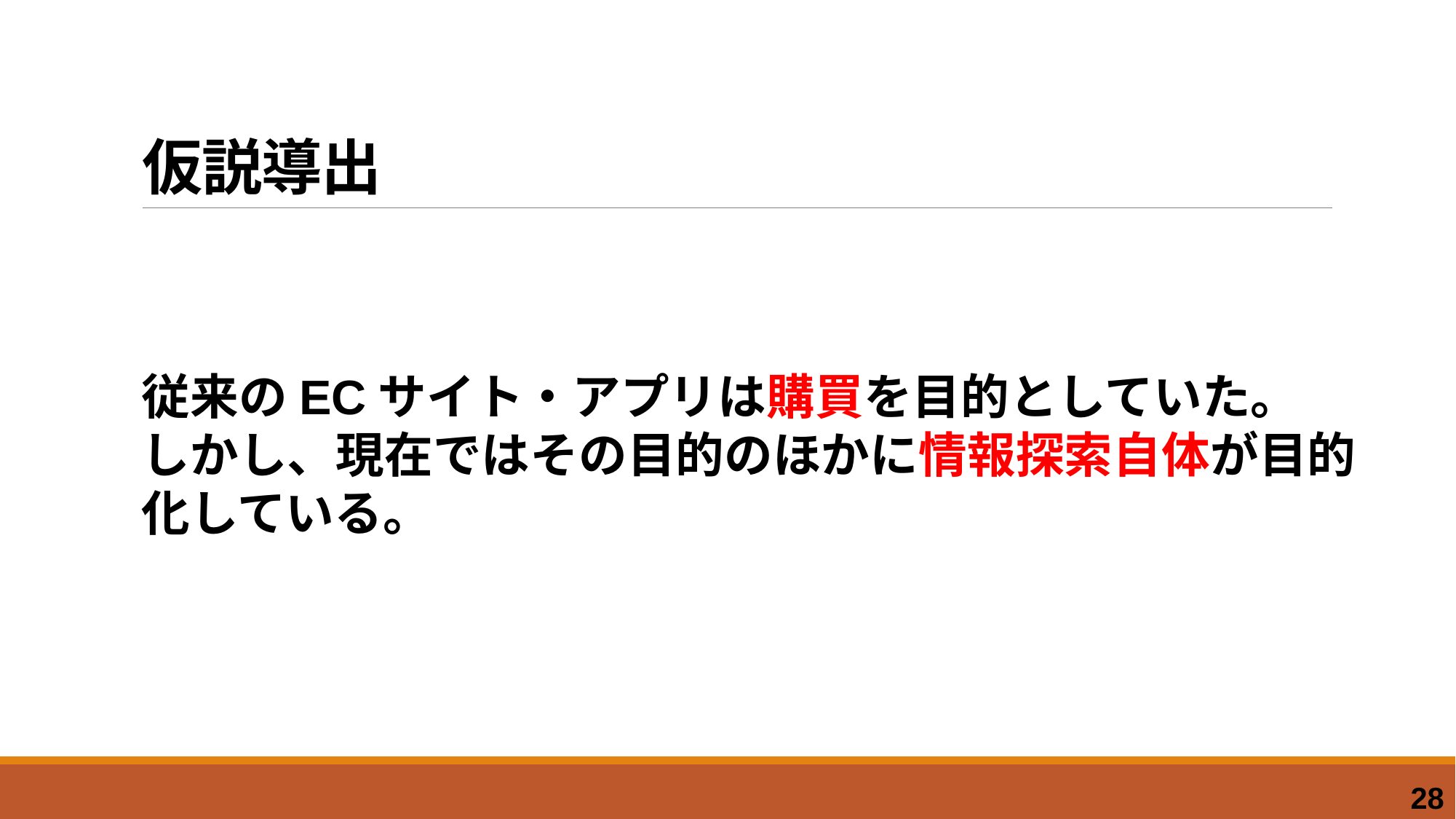

# 仮説導出
従来のECサイト・アプリは購買を目的としていた。
しかし、現在ではその目的のほかに情報探索自体が目的化している。
28